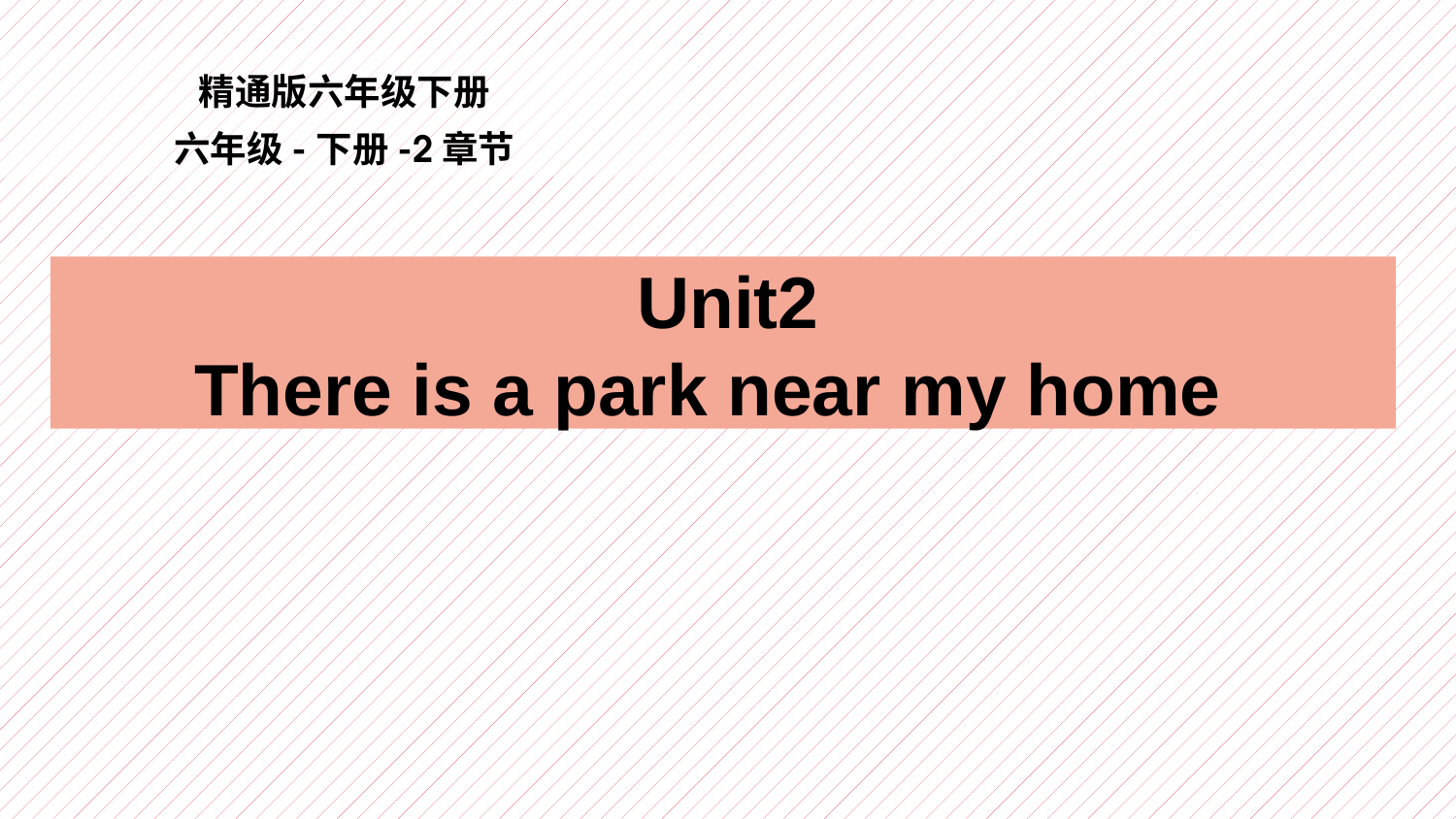

精通版六年级下册
六年级-下册-2章节
Unit2
There is a park near my home